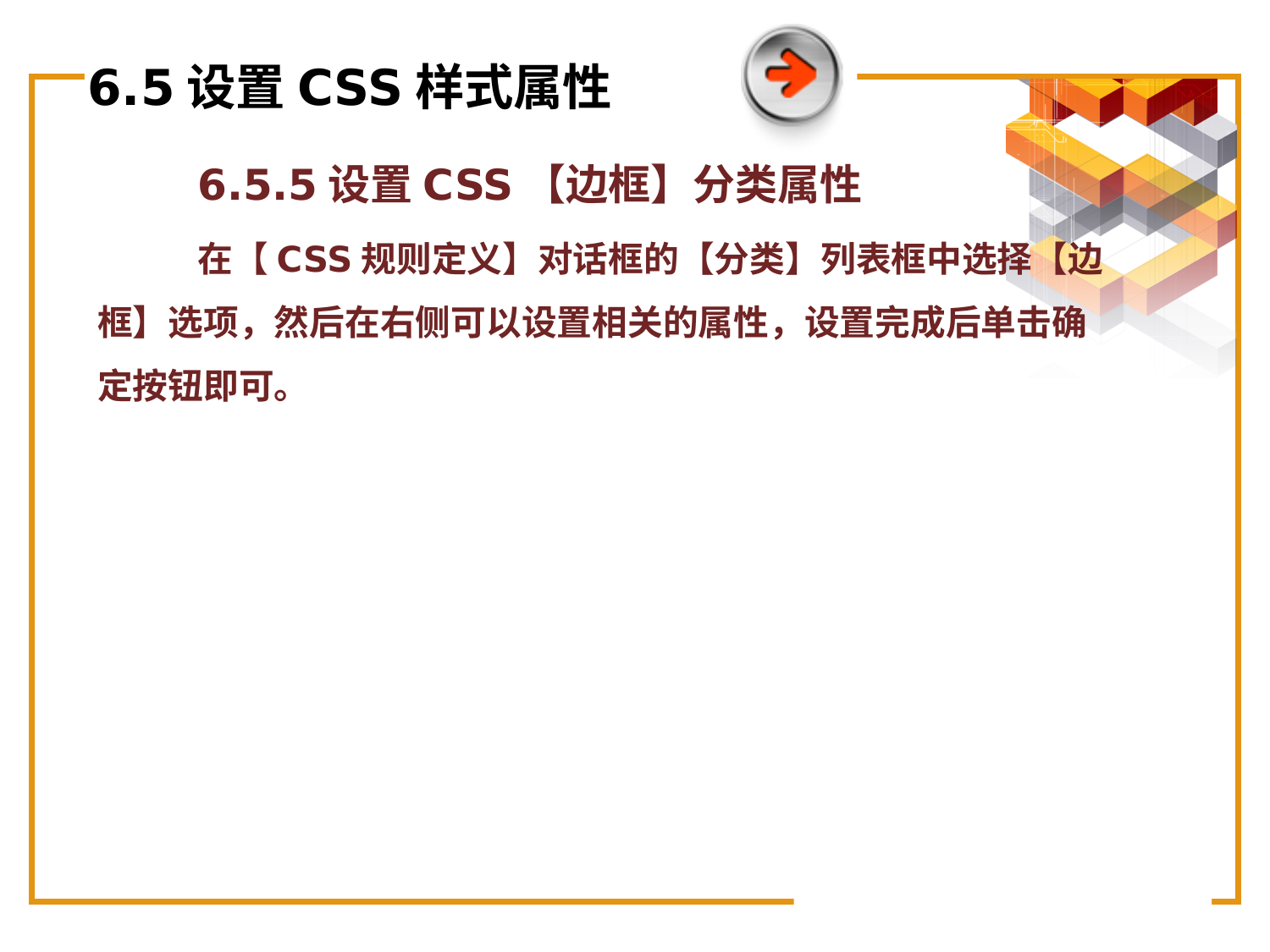

# 6.5设置CSS样式属性
6.5.5设置CSS【边框】分类属性
在【CSS规则定义】对话框的【分类】列表框中选择【边框】选项，然后在右侧可以设置相关的属性，设置完成后单击确定按钮即可。